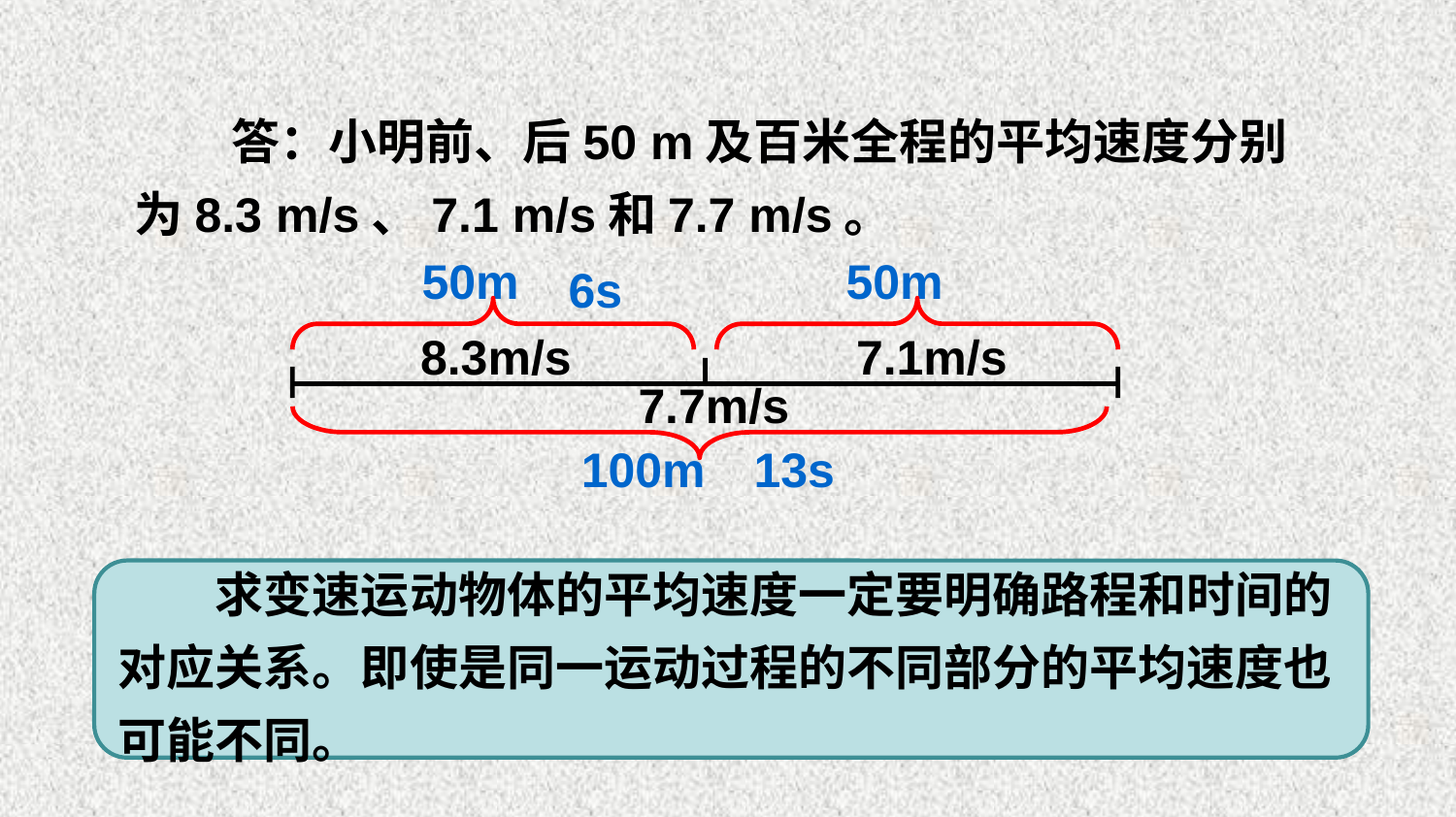

答：小明前、后50 m及百米全程的平均速度分别为8.3 m/s、7.1 m/s和7.7 m/s。

50m
50m
6s
8.3m/s
7.1m/s

7.7m/s

100m
13s
　　求变速运动物体的平均速度一定要明确路程和时间的对应关系。即使是同一运动过程的不同部分的平均速度也可能不同。